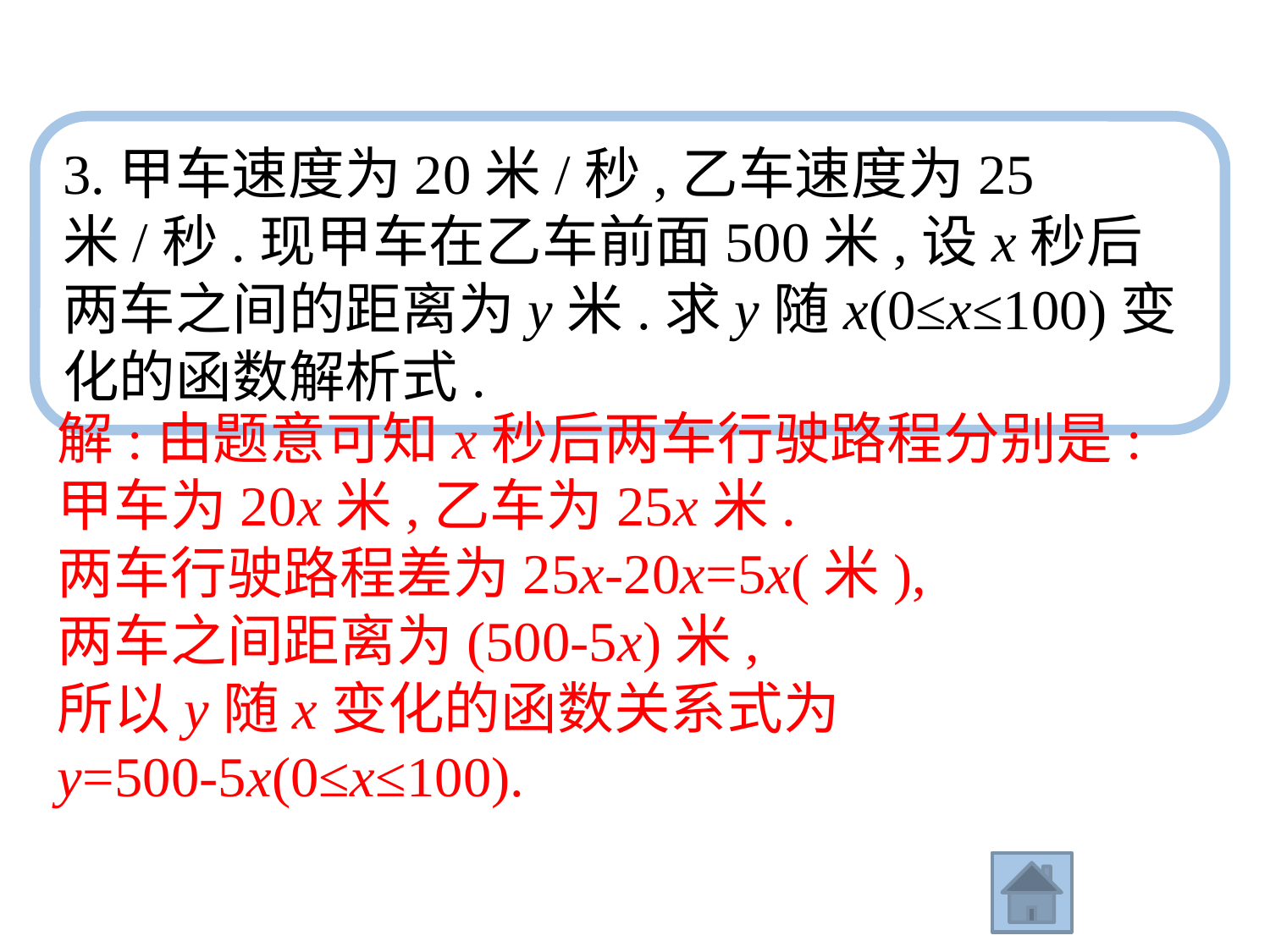

3.甲车速度为20米/秒,乙车速度为25米/秒.现甲车在乙车前面500米,设x秒后两车之间的距离为y米.求y随x(0≤x≤100)变化的函数解析式.
解:由题意可知x秒后两车行驶路程分别是:
甲车为20x米,乙车为25x米.
两车行驶路程差为25x-20x=5x(米),
两车之间距离为(500-5x)米,
所以y随x变化的函数关系式为
y=500-5x(0≤x≤100).